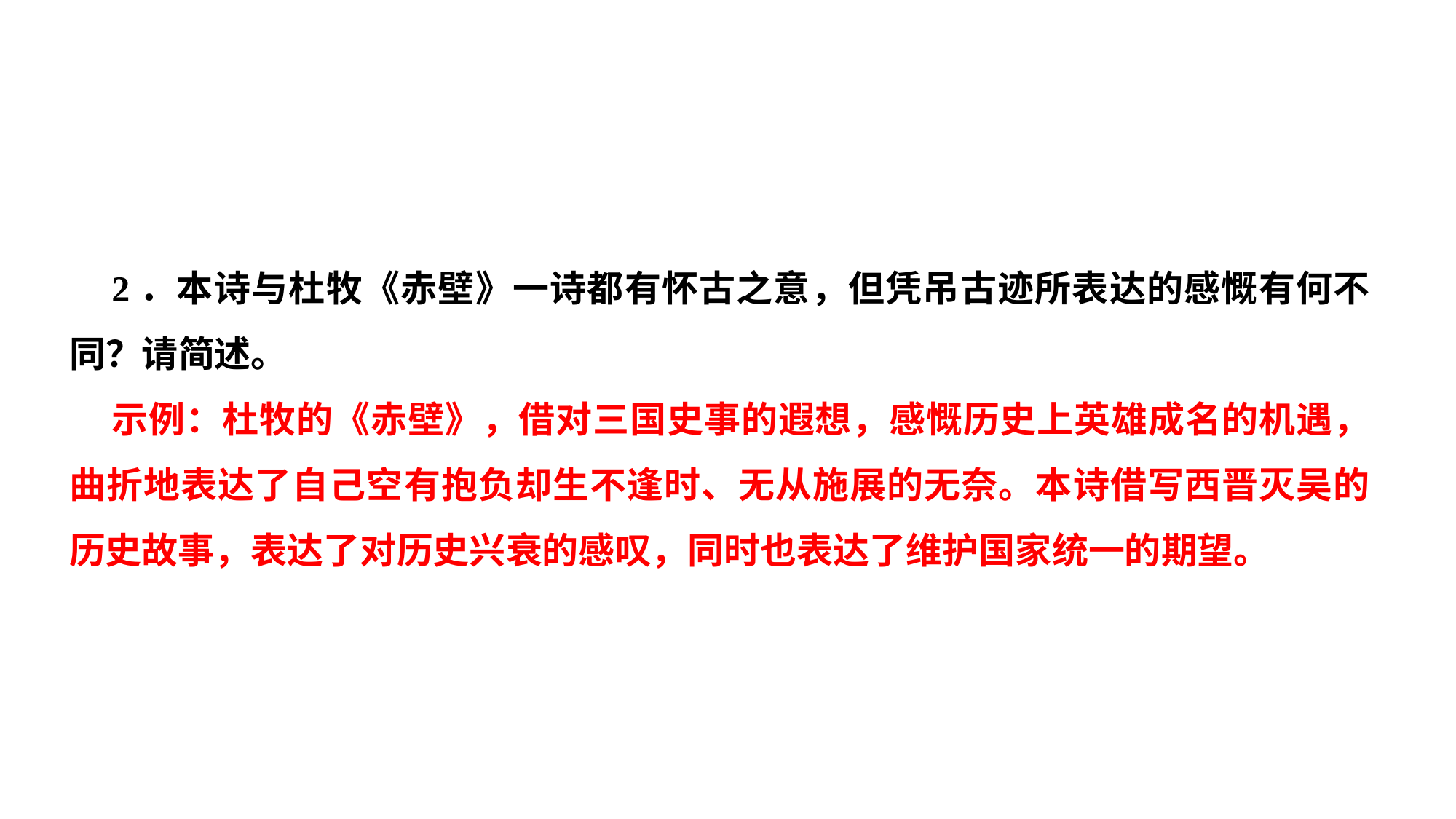

2．本诗与杜牧《赤壁》一诗都有怀古之意，但凭吊古迹所表达的感慨有何不同？请简述。
示例：杜牧的《赤壁》，借对三国史事的遐想，感慨历史上英雄成名的机遇，曲折地表达了自己空有抱负却生不逢时、无从施展的无奈。本诗借写西晋灭吴的历史故事，表达了对历史兴衰的感叹，同时也表达了维护国家统一的期望。